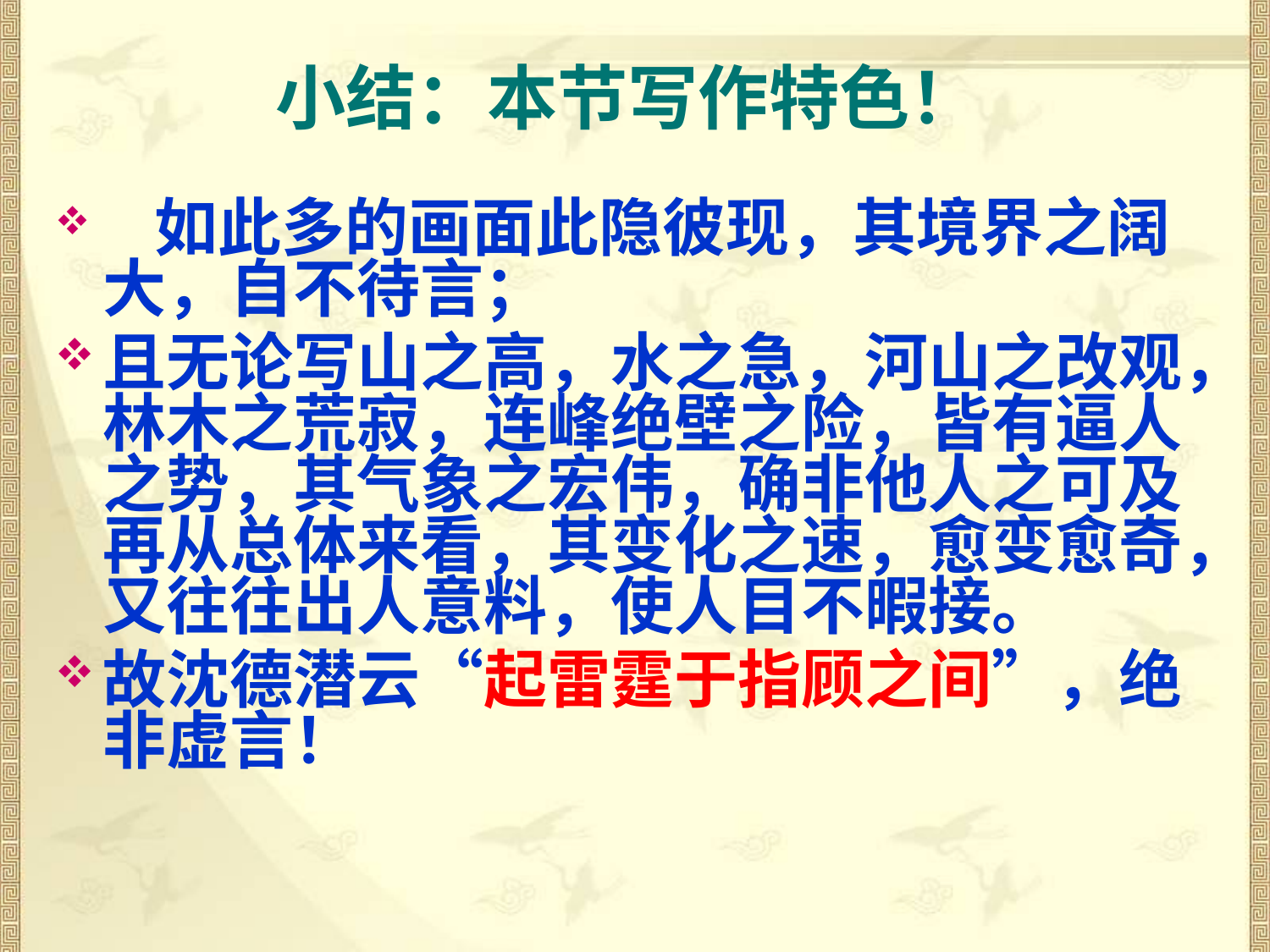

# 小结：本节写作特色！
   如此多的画面此隐彼现，其境界之阔大，自不待言；
且无论写山之高，水之急，河山之改观，林木之荒寂，连峰绝壁之险，皆有逼人之势，其气象之宏伟，确非他人之可及再从总体来看，其变化之速，愈变愈奇，又往往出人意料，使人目不暇接。
故沈德潜云“起雷霆于指顾之间”，绝非虚言！